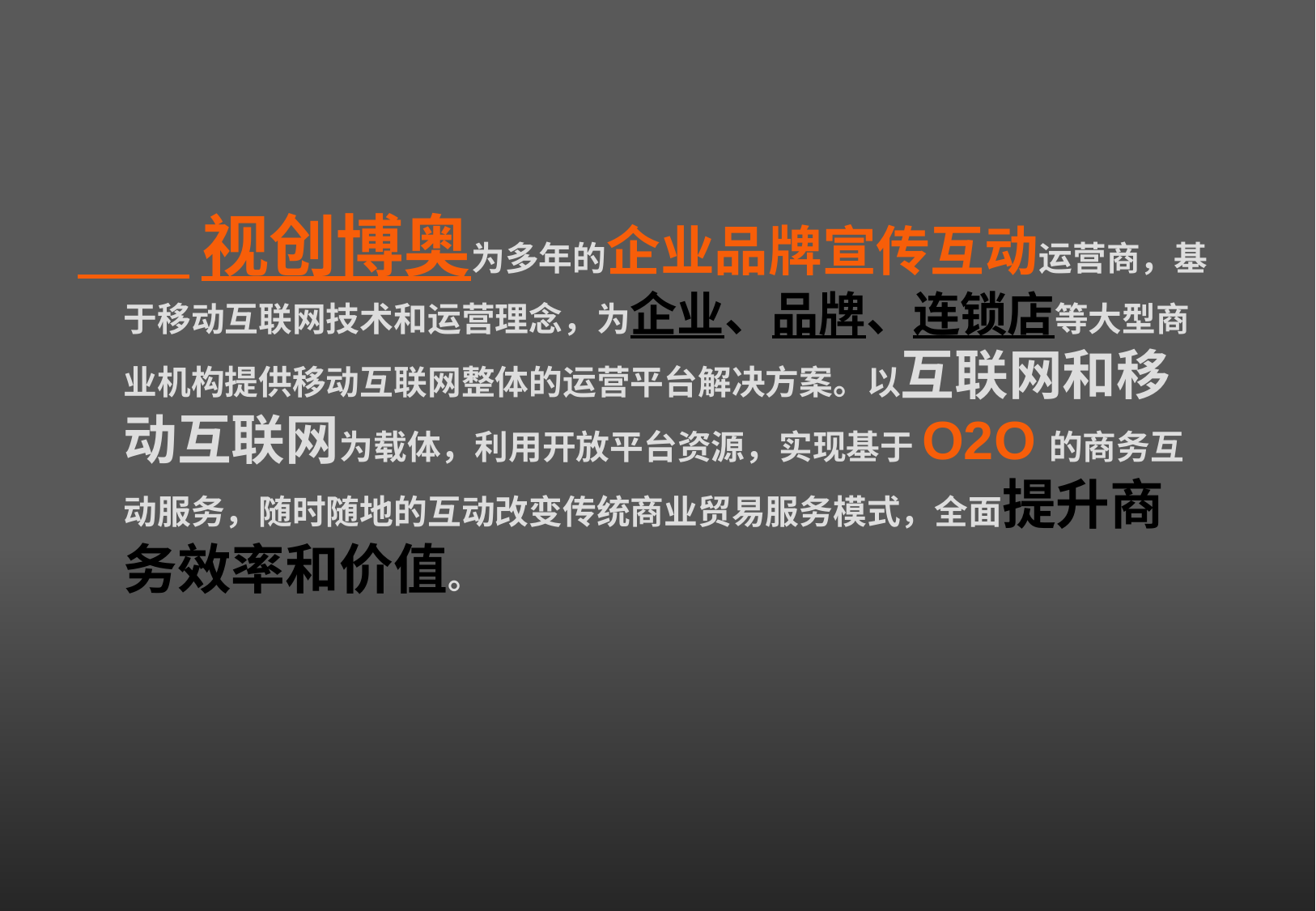

视创博奥为多年的企业品牌宣传互动运营商，基于移动互联网技术和运营理念，为企业、品牌、连锁店等大型商业机构提供移动互联网整体的运营平台解决方案。以互联网和移动互联网为载体，利用开放平台资源，实现基于O2O的商务互动服务，随时随地的互动改变传统商业贸易服务模式，全面提升商务效率和价值。